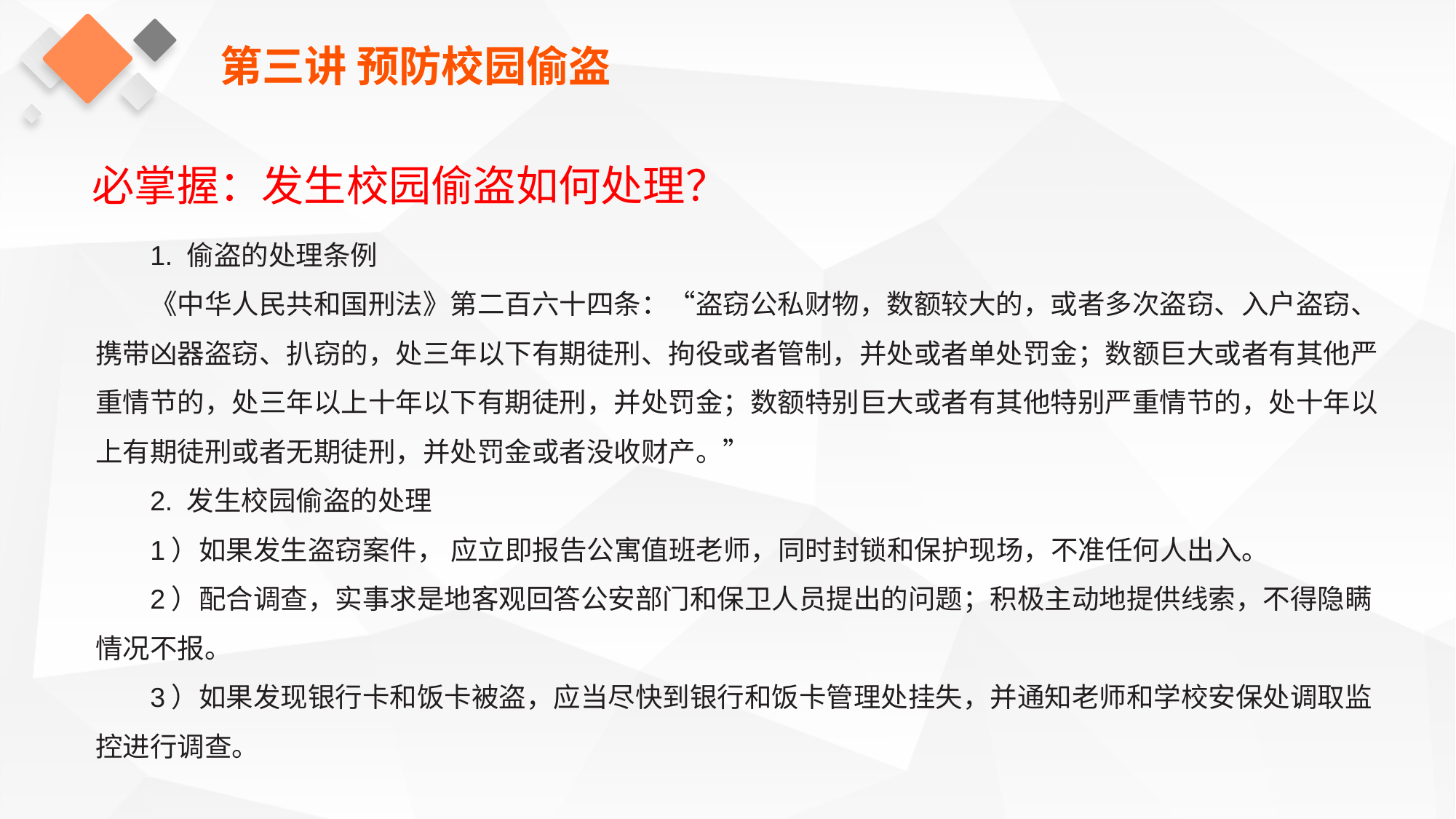

第三讲 预防校园偷盗
必掌握：发生校园偷盗如何处理？
1. 偷盗的处理条例
《中华人民共和国刑法》第二百六十四条：“盗窃公私财物，数额较大的，或者多次盗窃、入户盗窃、携带凶器盗窃、扒窃的，处三年以下有期徒刑、拘役或者管制，并处或者单处罚金；数额巨大或者有其他严重情节的，处三年以上十年以下有期徒刑，并处罚金；数额特别巨大或者有其他特别严重情节的，处十年以上有期徒刑或者无期徒刑，并处罚金或者没收财产。”
2. 发生校园偷盗的处理
1）如果发生盗窃案件， 应立即报告公寓值班老师，同时封锁和保护现场，不准任何人出入。
2）配合调查，实事求是地客观回答公安部门和保卫人员提出的问题；积极主动地提供线索，不得隐瞒情况不报。
3）如果发现银行卡和饭卡被盗，应当尽快到银行和饭卡管理处挂失，并通知老师和学校安保处调取监控进行调查。